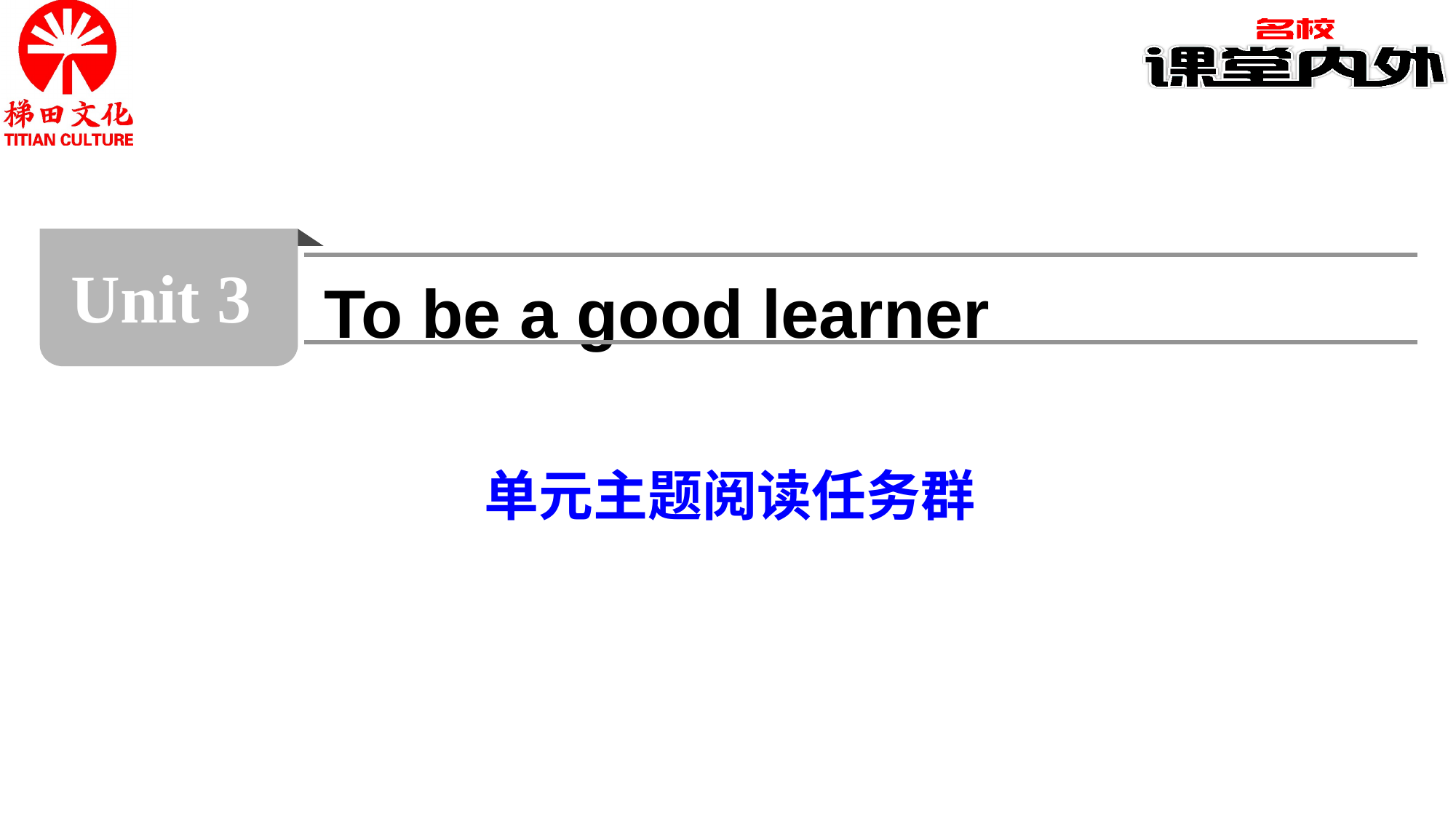

Unit 3
To be a good learner
单元主题阅读任务群